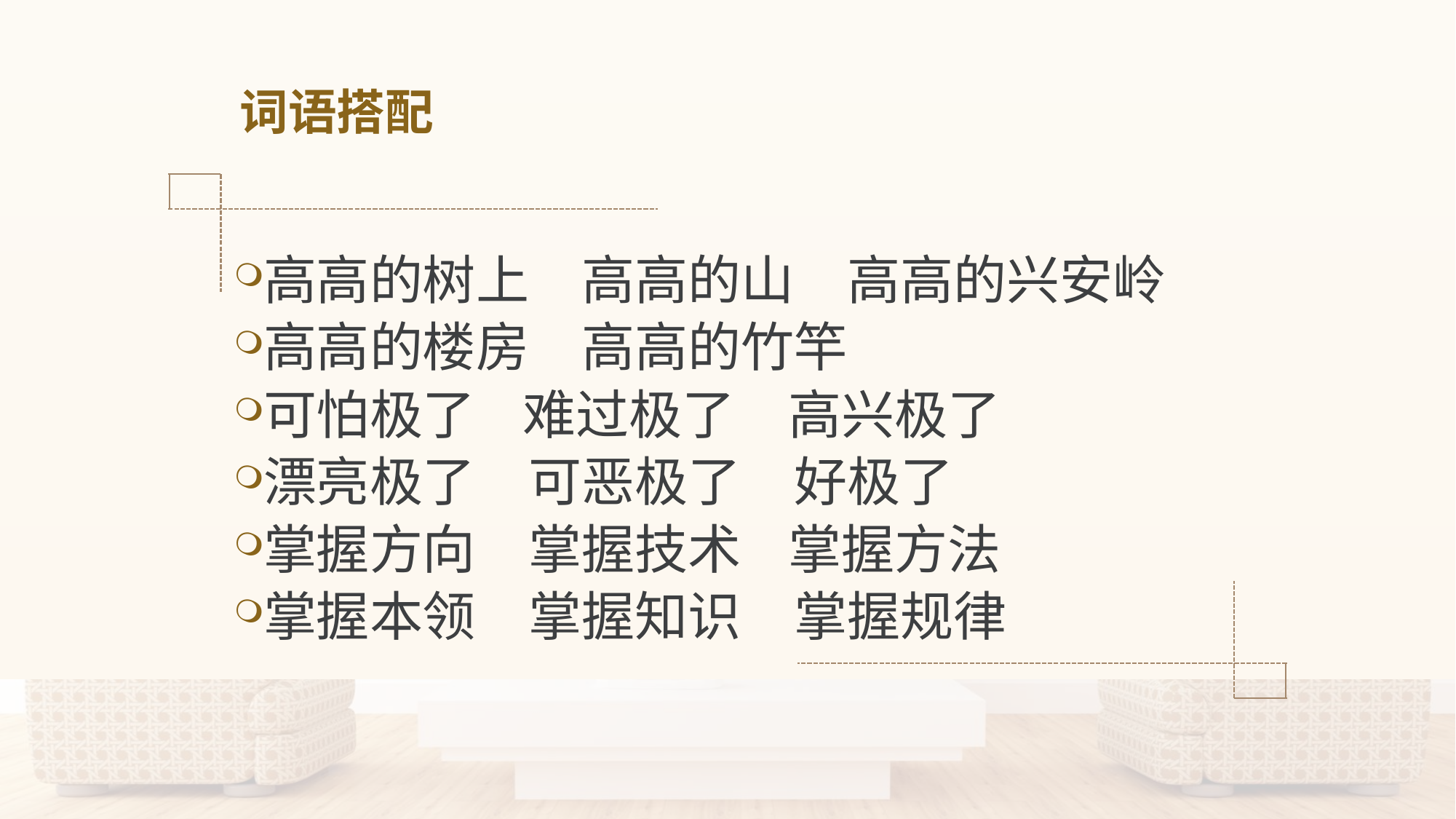

# 词语搭配

高高的树上　高高的山　高高的兴安岭
高高的楼房　高高的竹竿
可怕极了    难过极了　高兴极了
漂亮极了　可恶极了　好极了
掌握方向　掌握技术    掌握方法
掌握本领　掌握知识　掌握规律